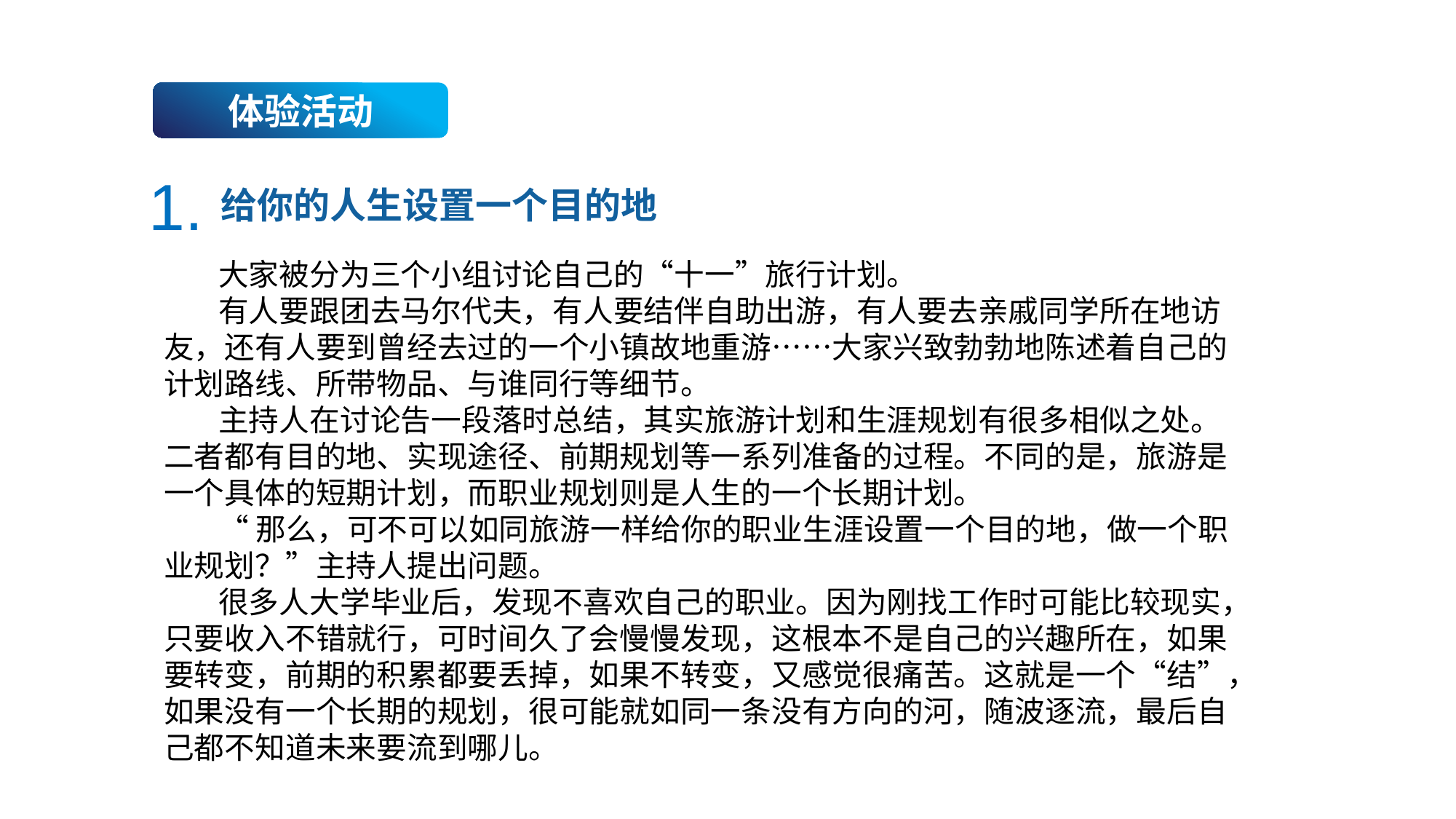

体验活动
1.
给你的人生设置一个目的地
大家被分为三个小组讨论自己的“十一”旅行计划。
有人要跟团去马尔代夫，有人要结伴自助出游，有人要去亲戚同学所在地访友，还有人要到曾经去过的一个小镇故地重游……大家兴致勃勃地陈述着自己的计划路线、所带物品、与谁同行等细节。
主持人在讨论告一段落时总结，其实旅游计划和生涯规划有很多相似之处。二者都有目的地、实现途径、前期规划等一系列准备的过程。不同的是，旅游是一个具体的短期计划，而职业规划则是人生的一个长期计划。
“那么，可不可以如同旅游一样给你的职业生涯设置一个目的地，做一个职业规划？”主持人提出问题。
很多人大学毕业后，发现不喜欢自己的职业。因为刚找工作时可能比较现实，只要收入不错就行，可时间久了会慢慢发现，这根本不是自己的兴趣所在，如果要转变，前期的积累都要丢掉，如果不转变，又感觉很痛苦。这就是一个“结”，如果没有一个长期的规划，很可能就如同一条没有方向的河，随波逐流，最后自己都不知道未来要流到哪儿。